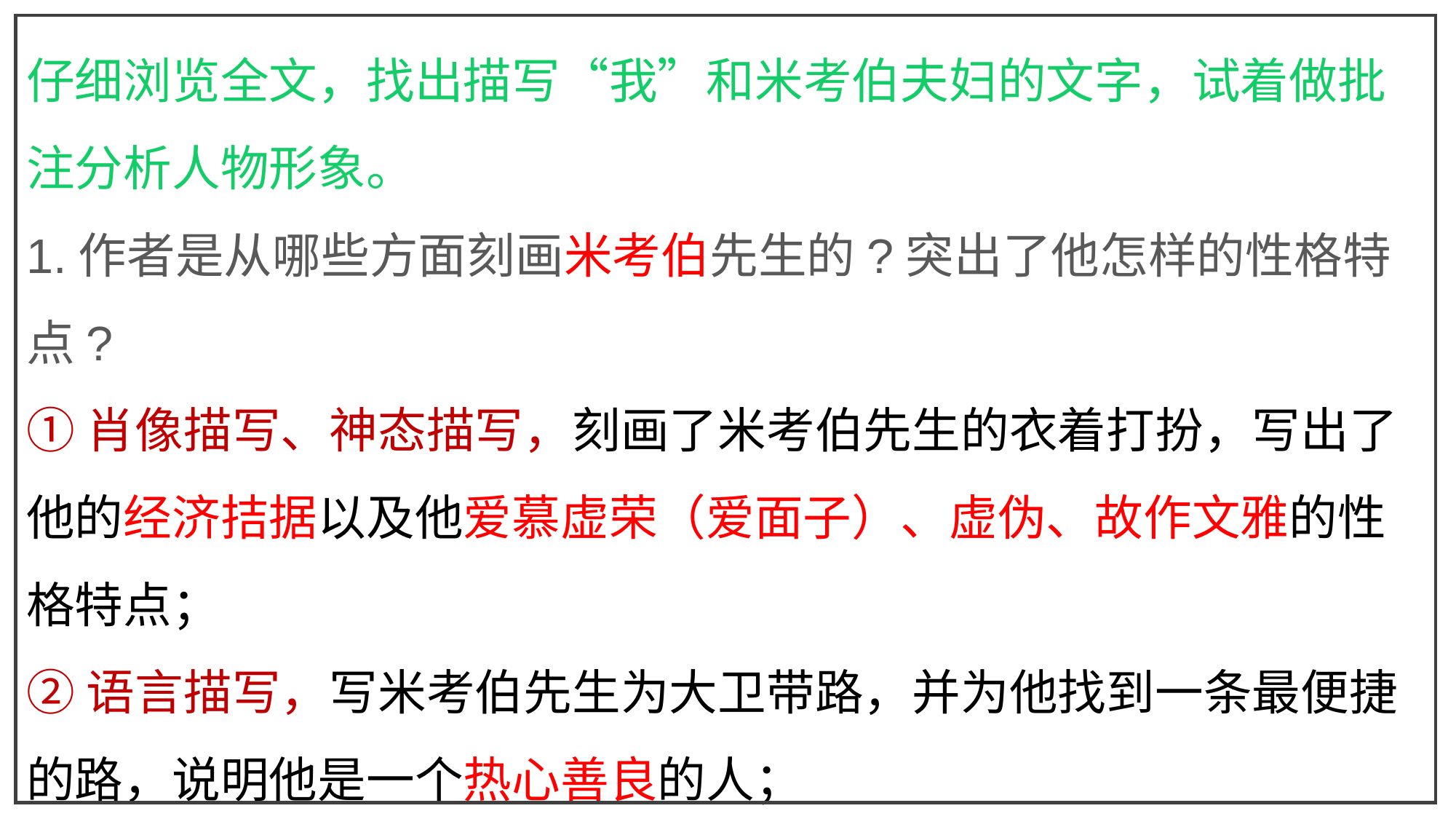

仔细浏览全文，找出描写“我”和米考伯夫妇的文字，试着做批注分析人物形象。
1.作者是从哪些方面刻画米考伯先生的?突出了他怎样的性格特点?
①肖像描写、神态描写，刻画了米考伯先生的衣着打扮，写出了他的经济拮据以及他爱慕虚荣（爱面子）、虚伪、故作文雅的性格特点；
②语言描写，写米考伯先生为大卫带路，并为他找到一条最便捷的路，说明他是一个热心善良的人；